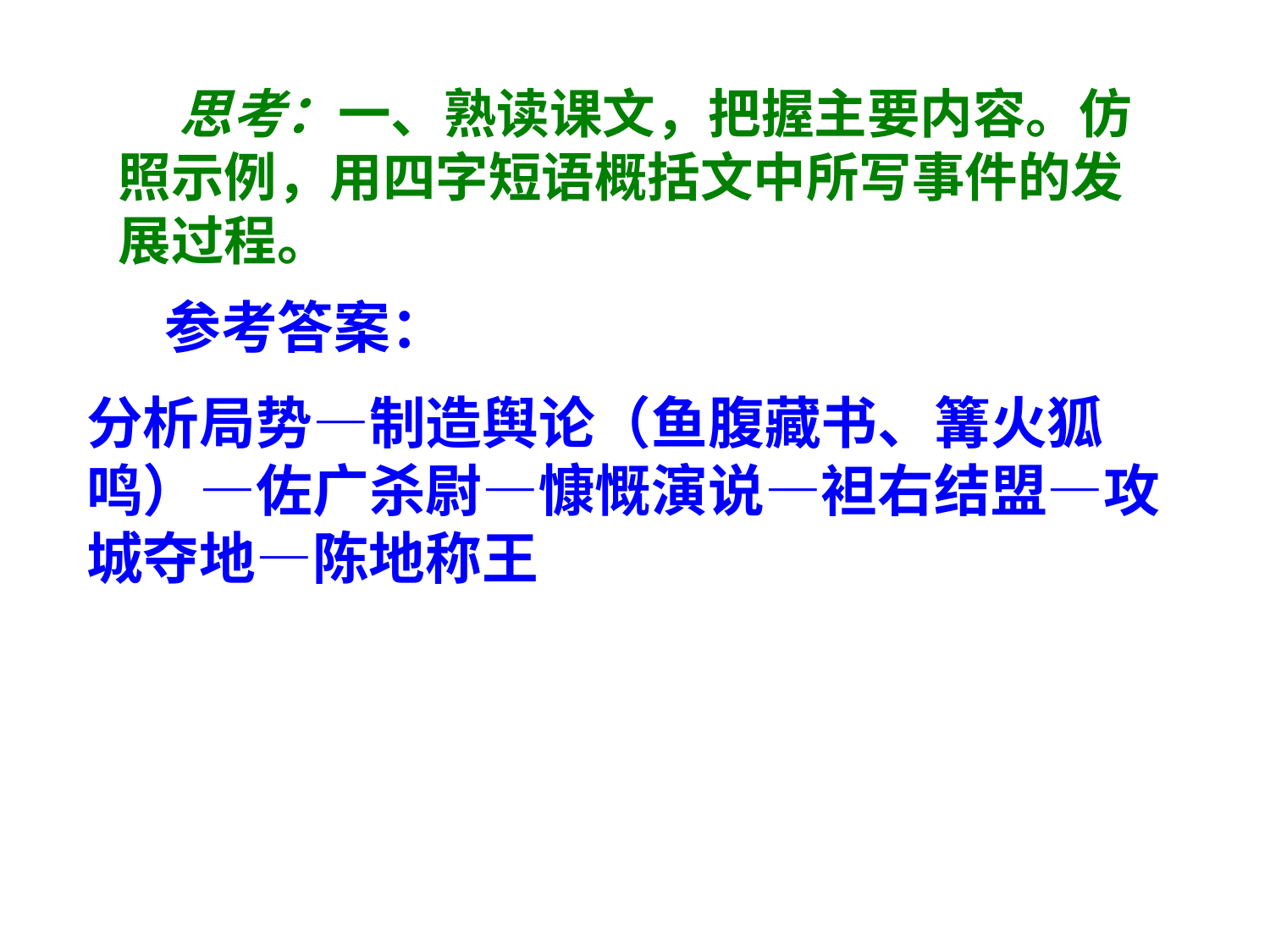

思考：一、熟读课文，把握主要内容。仿照示例，用四字短语概括文中所写事件的发展过程。
     参考答案：
分析局势—制造舆论（鱼腹藏书、篝火狐鸣）—佐广杀尉—慷慨演说—袒右结盟—攻城夺地—陈地称王